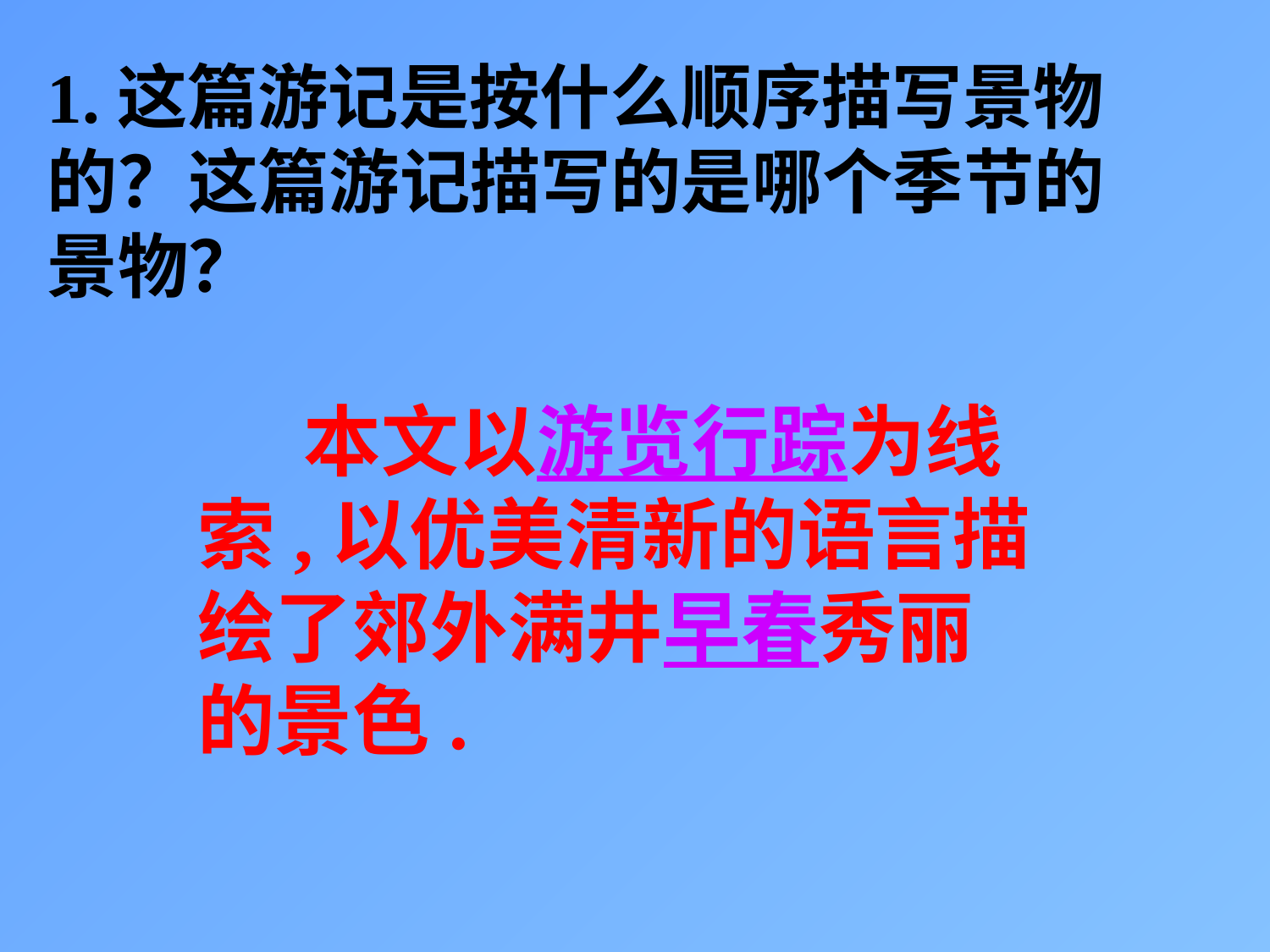

1.这篇游记是按什么顺序描写景物的？这篇游记描写的是哪个季节的景物？

     本文以游览行踪为线索,以优美清新的语言描绘了郊外满井早春秀丽的景色.